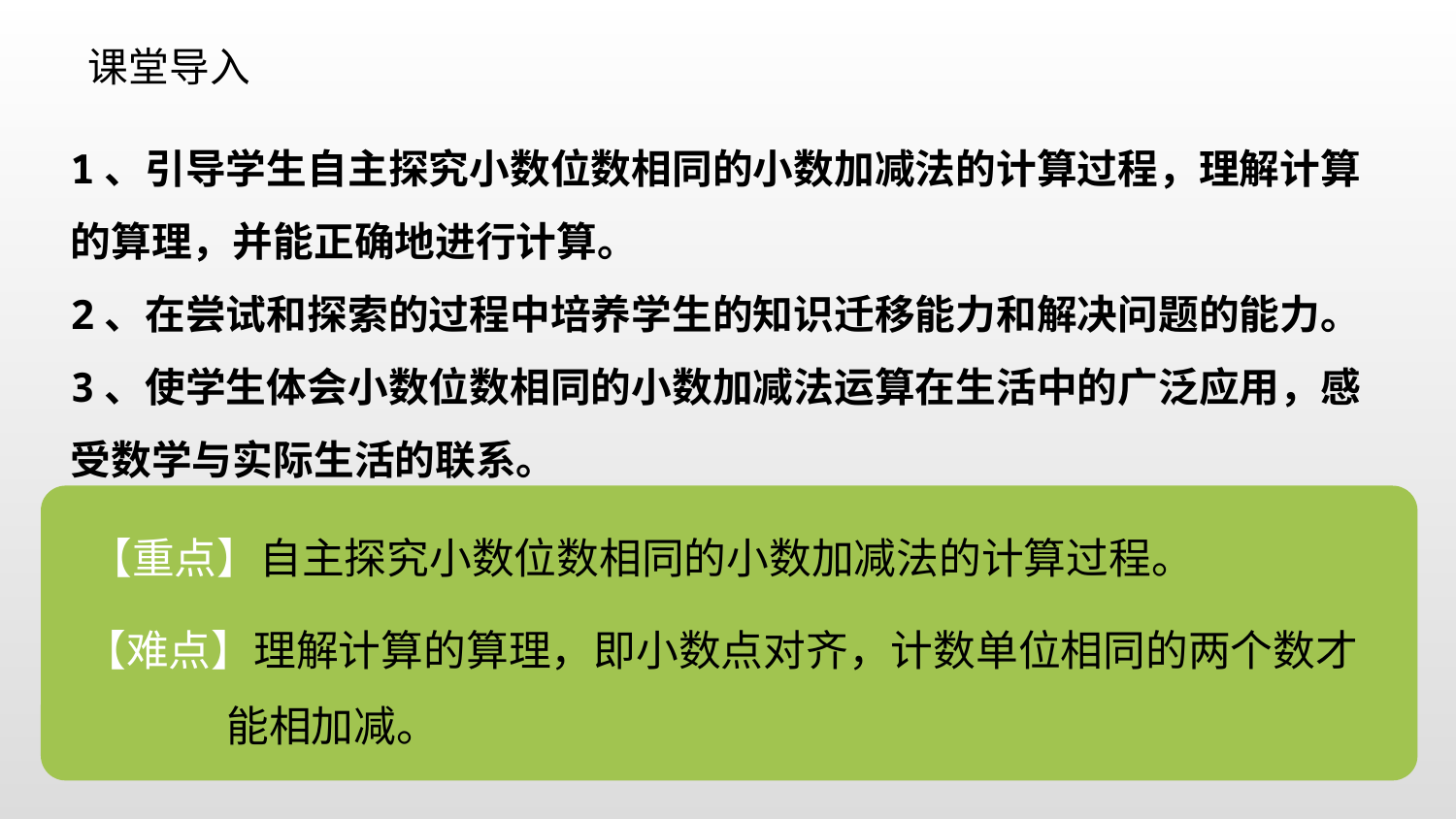

课堂导入
1、引导学生自主探究小数位数相同的小数加减法的计算过程，理解计算的算理，并能正确地进行计算。
2、在尝试和探索的过程中培养学生的知识迁移能力和解决问题的能力。
3、使学生体会小数位数相同的小数加减法运算在生活中的广泛应用，感受数学与实际生活的联系。

【重点】自主探究小数位数相同的小数加减法的计算过程。
【难点】理解计算的算理，即小数点对齐，计数单位相同的两个数才
              能相加减。